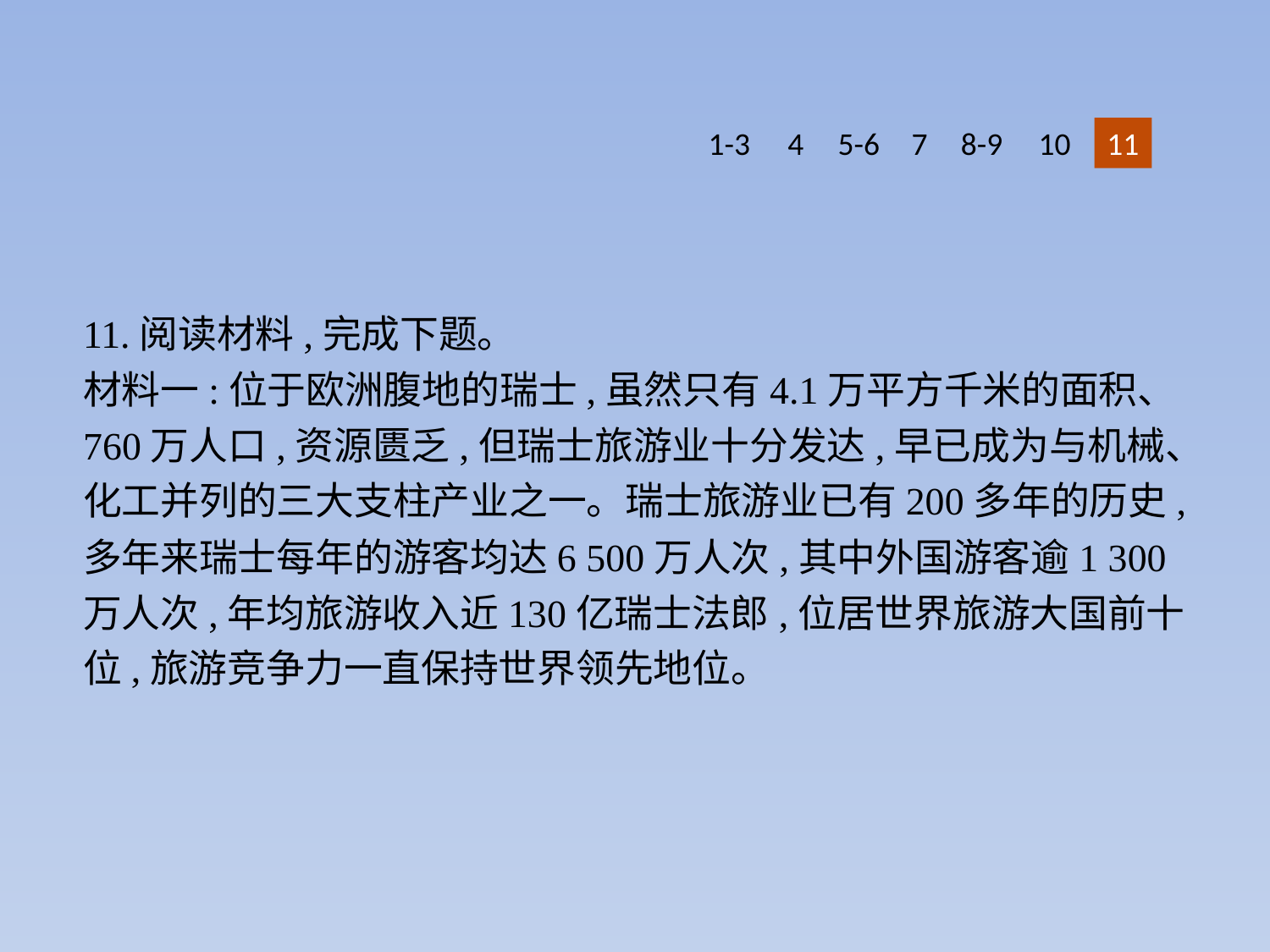

1-3
4
5-6
7
8-9
10
11
11.阅读材料,完成下题。
材料一:位于欧洲腹地的瑞士,虽然只有4.1万平方千米的面积、760万人口,资源匮乏,但瑞士旅游业十分发达,早已成为与机械、化工并列的三大支柱产业之一。瑞士旅游业已有200多年的历史,多年来瑞士每年的游客均达6 500万人次,其中外国游客逾1 300万人次,年均旅游收入近130亿瑞士法郎,位居世界旅游大国前十位,旅游竞争力一直保持世界领先地位。